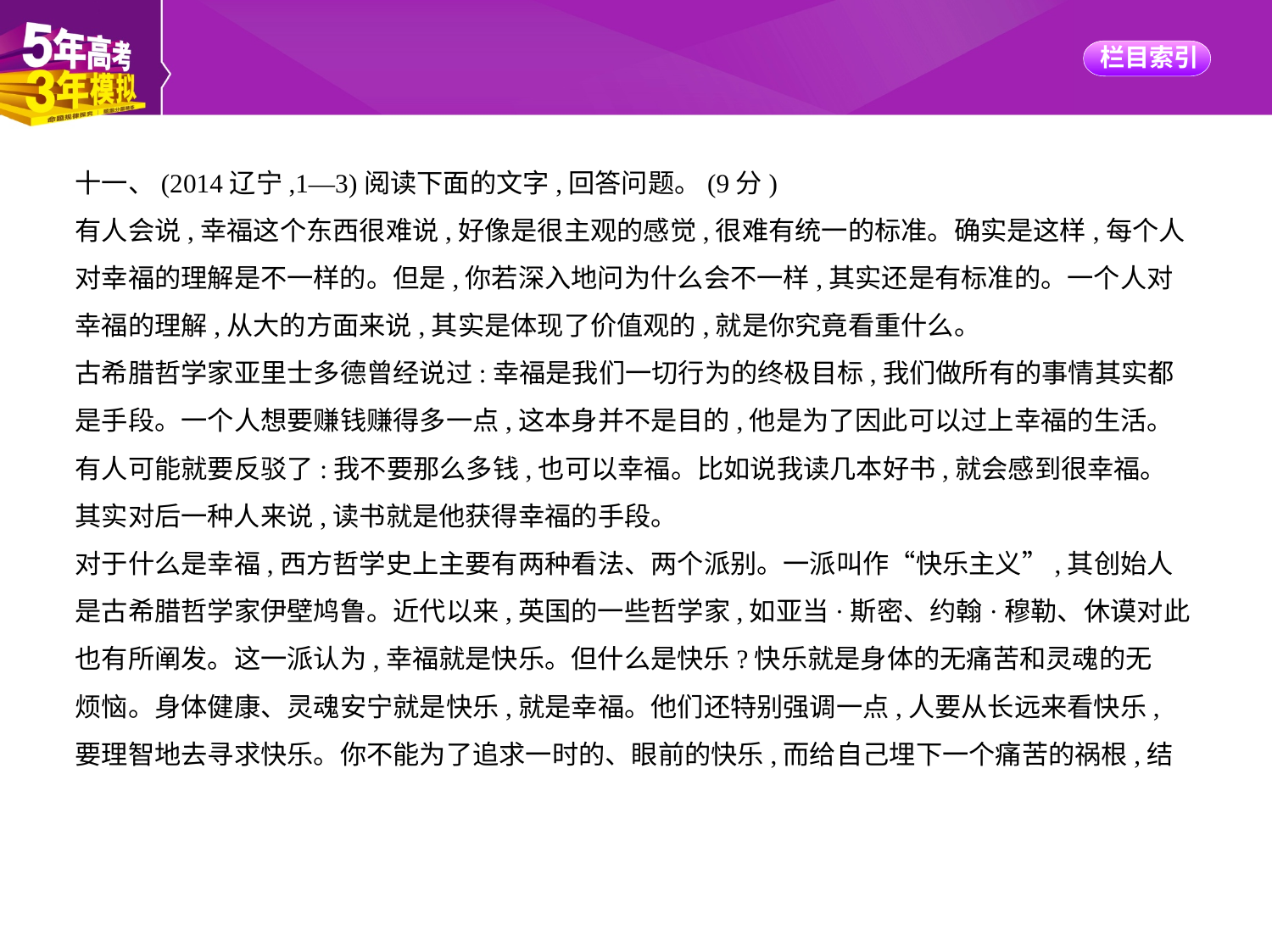

十一、(2014辽宁,1—3)阅读下面的文字,回答问题。(9分)
有人会说,幸福这个东西很难说,好像是很主观的感觉,很难有统一的标准。确实是这样,每个人
对幸福的理解是不一样的。但是,你若深入地问为什么会不一样,其实还是有标准的。一个人对
幸福的理解,从大的方面来说,其实是体现了价值观的,就是你究竟看重什么。
古希腊哲学家亚里士多德曾经说过:幸福是我们一切行为的终极目标,我们做所有的事情其实都
是手段。一个人想要赚钱赚得多一点,这本身并不是目的,他是为了因此可以过上幸福的生活。
有人可能就要反驳了:我不要那么多钱,也可以幸福。比如说我读几本好书,就会感到很幸福。
其实对后一种人来说,读书就是他获得幸福的手段。
对于什么是幸福,西方哲学史上主要有两种看法、两个派别。一派叫作“快乐主义”,其创始人
是古希腊哲学家伊壁鸠鲁。近代以来,英国的一些哲学家,如亚当·斯密、约翰·穆勒、休谟对此
也有所阐发。这一派认为,幸福就是快乐。但什么是快乐?快乐就是身体的无痛苦和灵魂的无
烦恼。身体健康、灵魂安宁就是快乐,就是幸福。他们还特别强调一点,人要从长远来看快乐,
要理智地去寻求快乐。你不能为了追求一时的、眼前的快乐,而给自己埋下一个痛苦的祸根,结